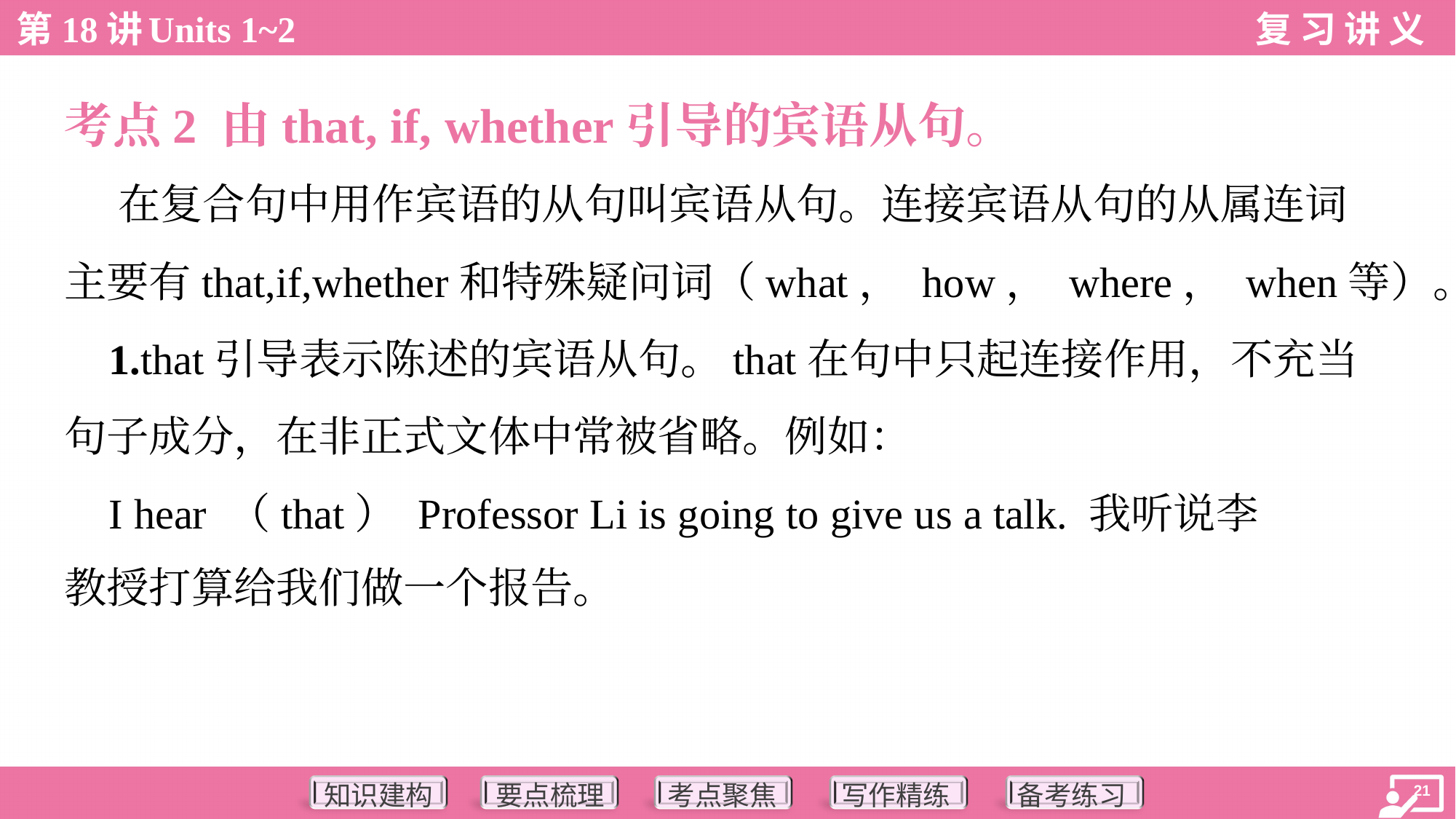

考点2 由that, if, whether引导的宾语从句。
    在复合句中用作宾语的从句叫宾语从句。连接宾语从句的从属连词
主要有that,if,whether和特殊疑问词（what， how， where， when等）。
    1.that引导表示陈述的宾语从句。that在句中只起连接作用，不充当
句子成分，在非正式文体中常被省略。例如：
    I hear （that） Professor Li is going to give us a talk. 我听说李
教授打算给我们做一个报告。